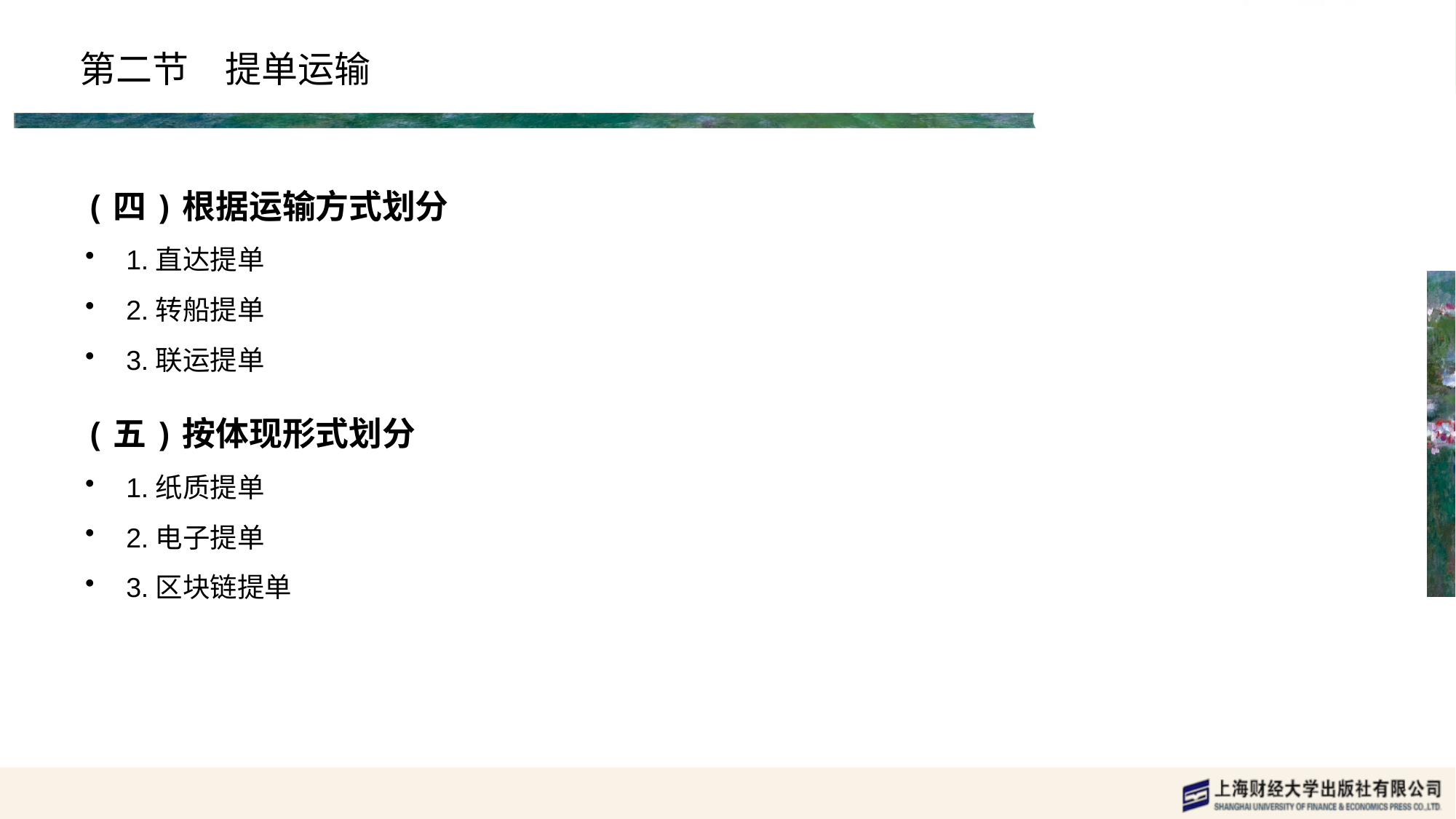

# 第二节　提单运输
(四)根据运输方式划分
1.直达提单
2.转船提单
3.联运提单
(五)按体现形式划分
1.纸质提单
2.电子提单
3.区块链提单